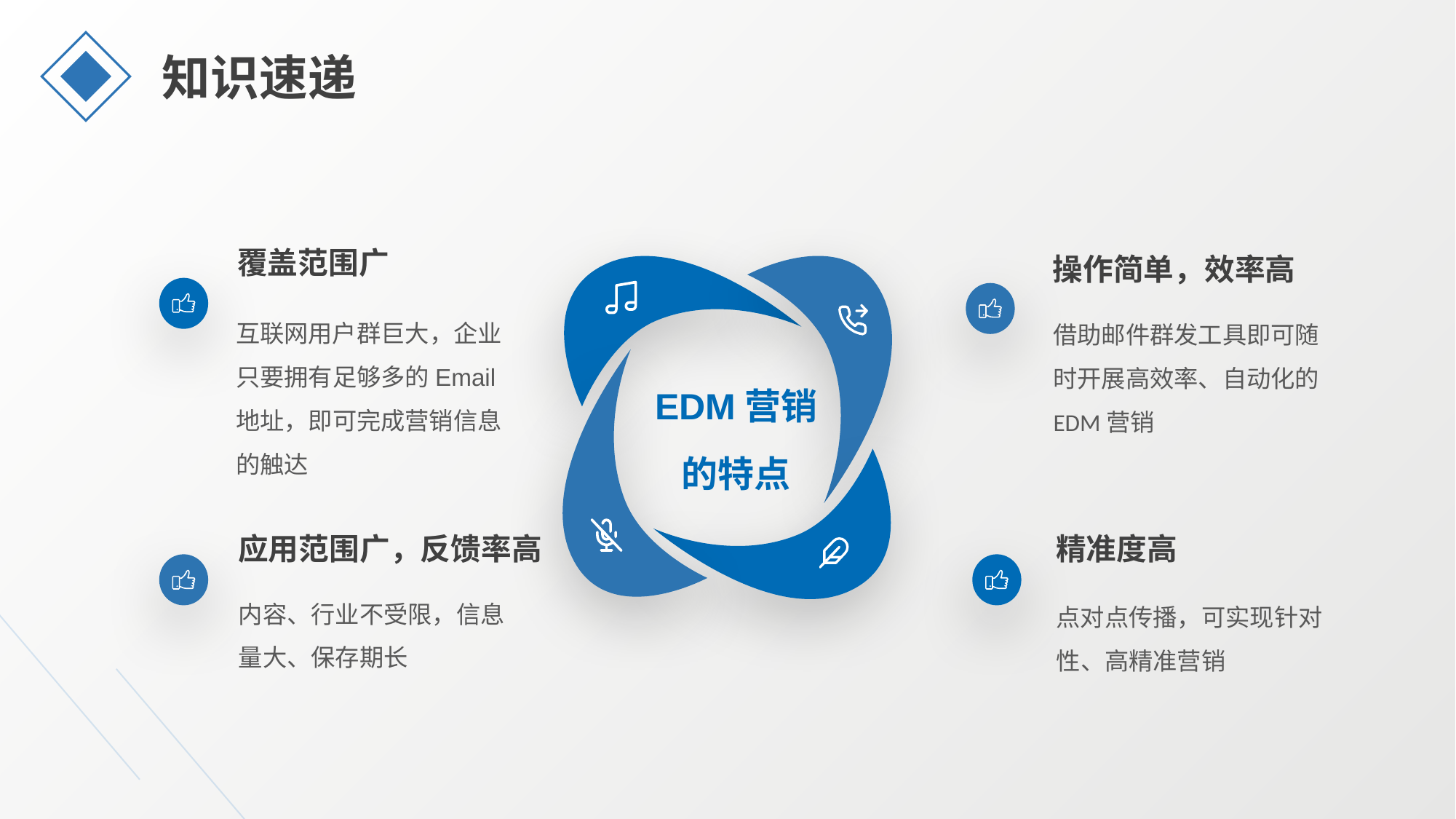

知识速递

覆盖范围广
互联网用户群巨大，企业只要拥有足够多的Email地址，即可完成营销信息的触达
操作简单，效率高
借助邮件群发工具即可随时开展高效率、自动化的EDM营销

EDM营销
的特点

应用范围广，反馈率高
内容、行业不受限，信息量大、保存期长
精准度高
点对点传播，可实现针对性、高精准营销